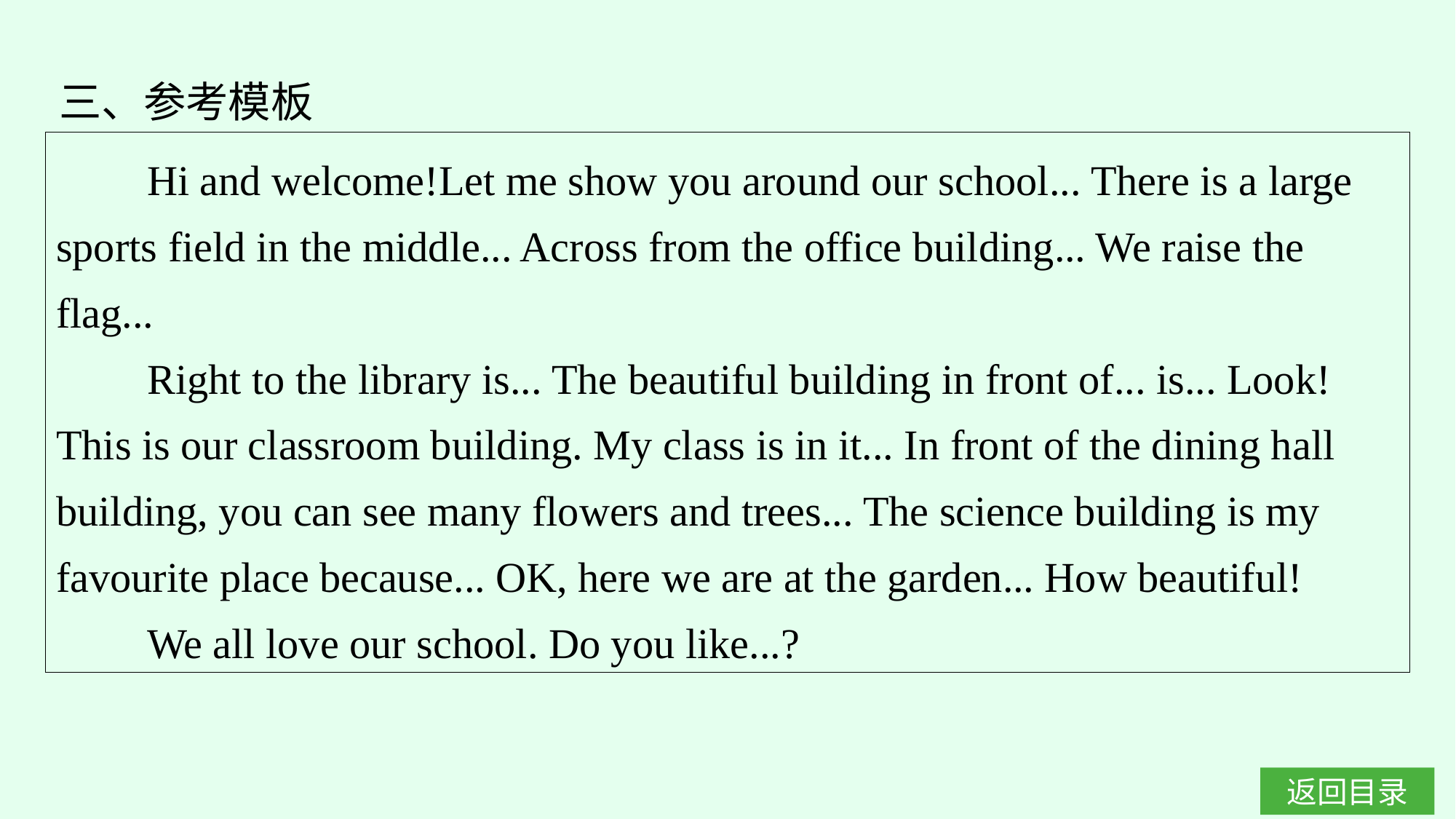

三、参考模板
Hi and welcome!Let me show you around our school... There is a large sports field in the middle... Across from the office building... We raise the flag...
Right to the library is... The beautiful building in front of... is... Look! This is our classroom building. My class is in it... In front of the dining hall building, you can see many flowers and trees... The science building is my favourite place because... OK, here we are at the garden... How beautiful!
We all love our school. Do you like...?